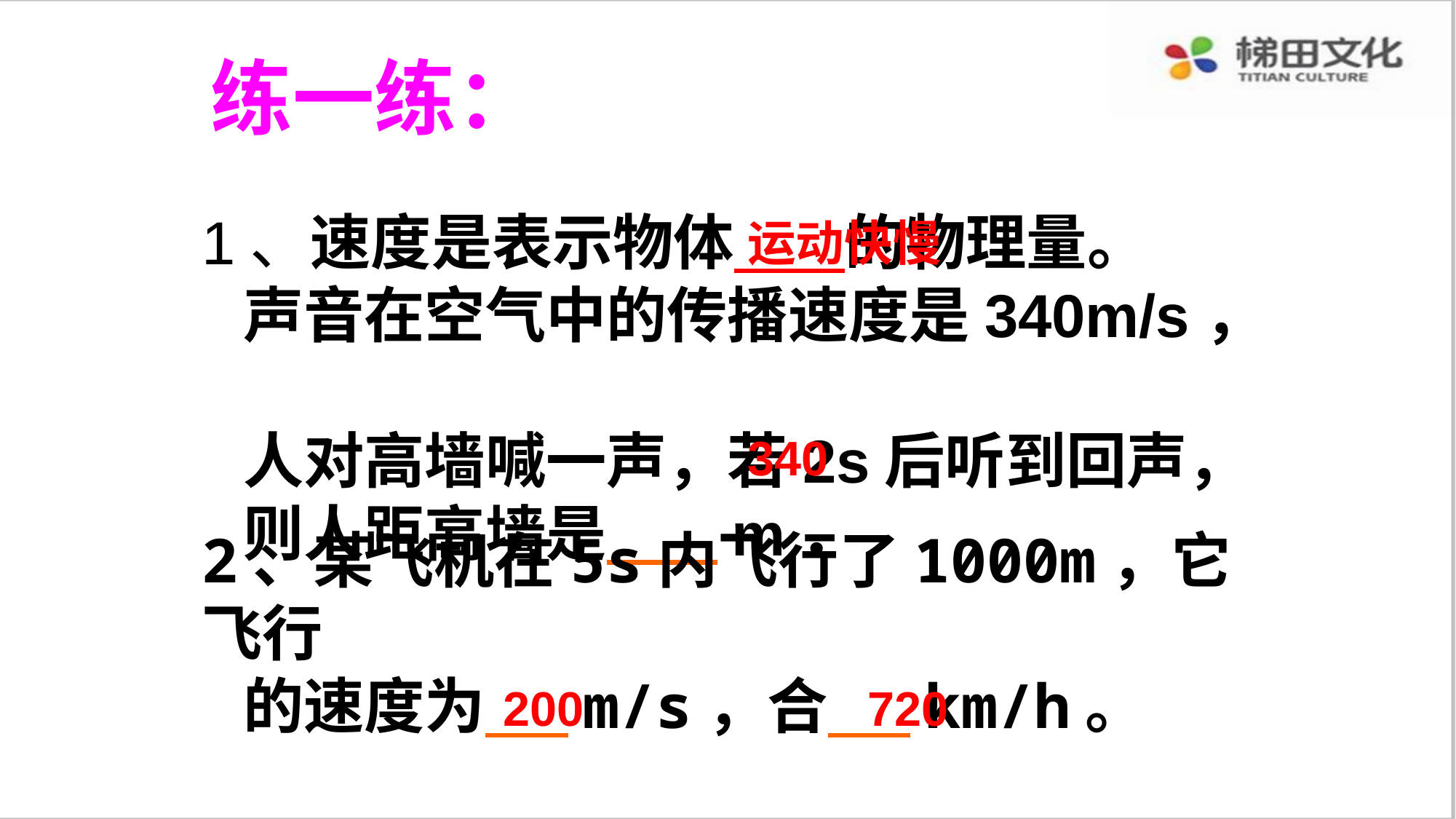

练一练：
1、速度是表示物体        的物理量。
   声音在空气中的传播速度是340m/s，
   人对高墙喊一声，若2s后听到回声，
   则人距高墙是        m．
运动快慢
340
2、某飞机在5s内飞行了1000m，它飞行
   的速度为      m/s，合      km/h。

200
720